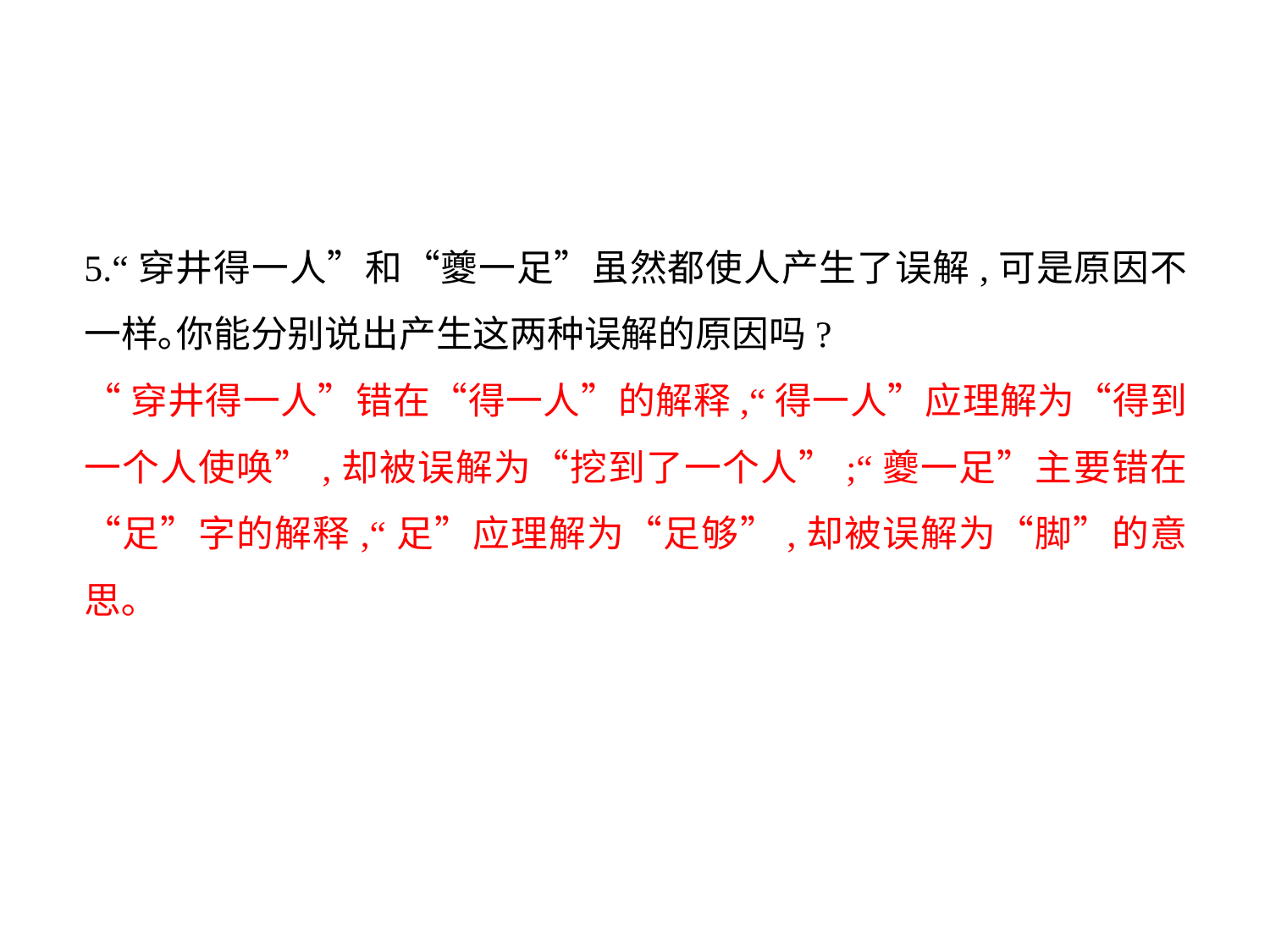

5.“穿井得一人”和“夔一足”虽然都使人产生了误解,可是原因不一样｡你能分别说出产生这两种误解的原因吗?
“穿井得一人”错在“得一人”的解释,“得一人”应理解为“得到一个人使唤”,却被误解为“挖到了一个人”;“夔一足”主要错在“足”字的解释,“足”应理解为“足够”,却被误解为“脚”的意思｡